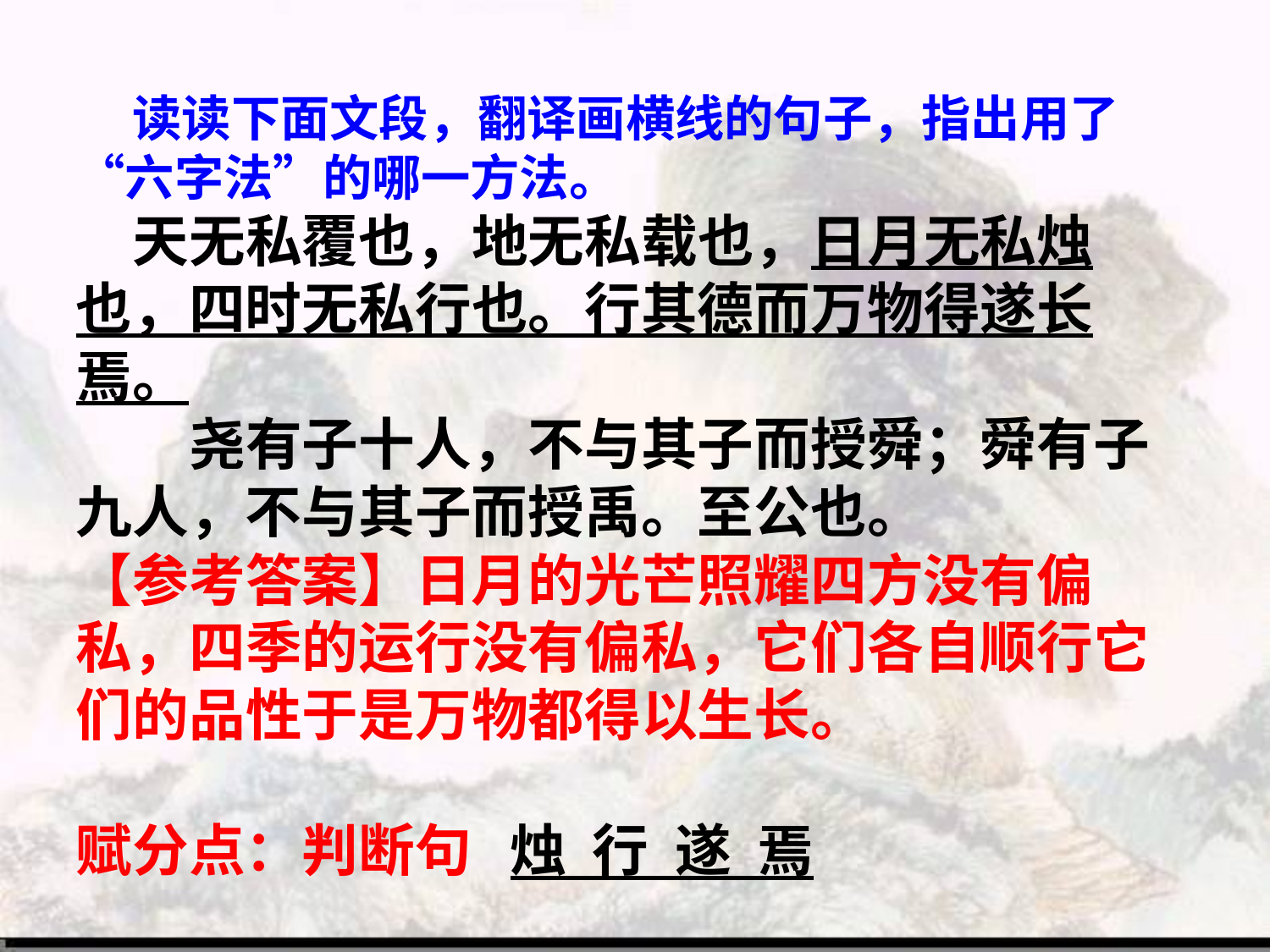

读读下面文段，翻译画横线的句子，指出用了“六字法”的哪一方法。
    天无私覆也，地无私载也，日月无私烛也，四时无私行也。行其德而万物得遂长焉。
　　尧有子十人，不与其子而授舜；舜有子九人，不与其子而授禹。至公也。
【参考答案】日月的光芒照耀四方没有偏私，四季的运行没有偏私，它们各自顺行它们的品性于是万物都得以生长。

赋分点：判断句   烛  行  遂  焉